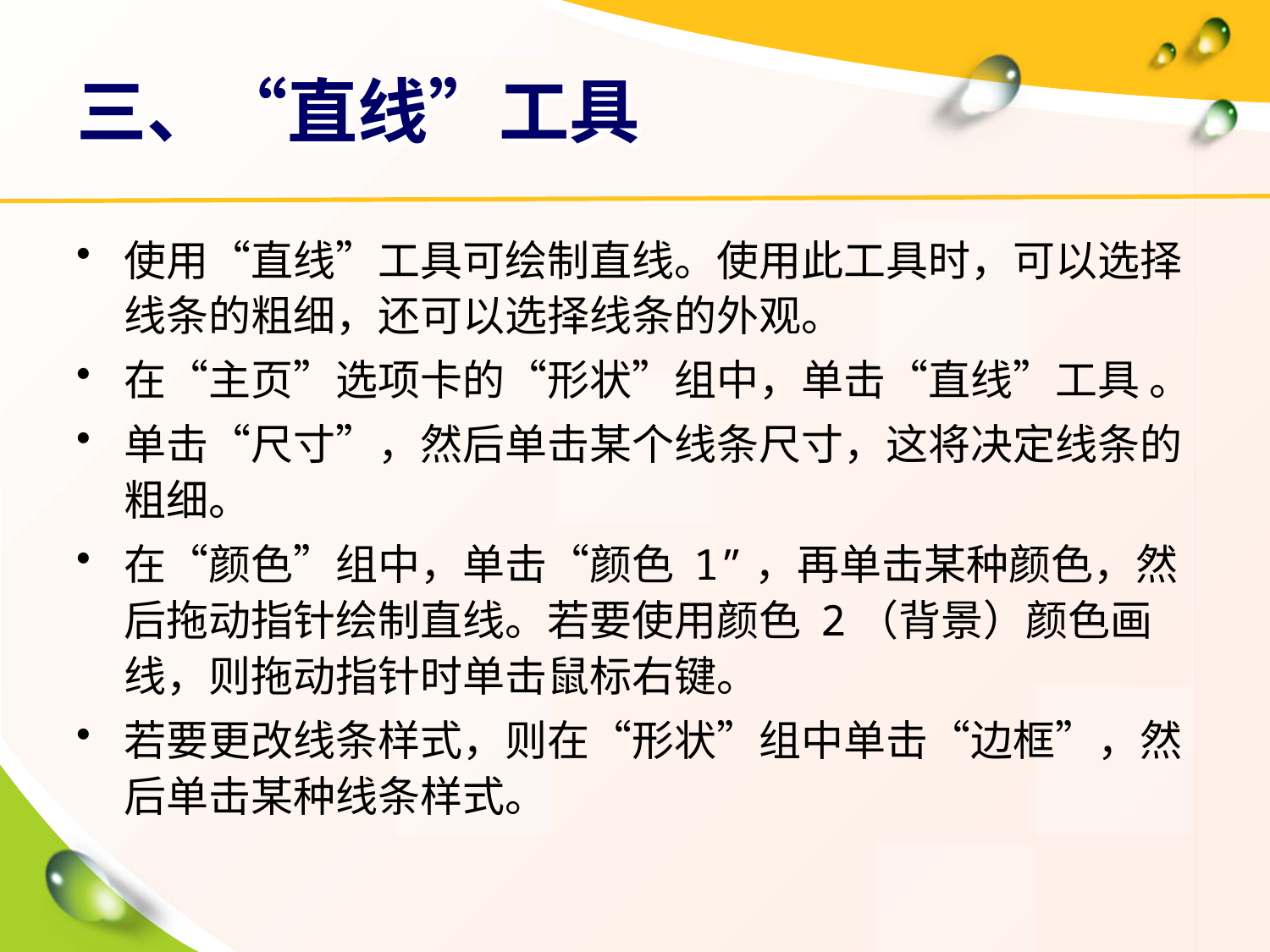

# 三、“直线”工具
使用“直线”工具可绘制直线。使用此工具时，可以选择线条的粗细，还可以选择线条的外观。
在“主页”选项卡的“形状”组中，单击“直线”工具 。
单击“尺寸”，然后单击某个线条尺寸，这将决定线条的粗细。
在“颜色”组中，单击“颜色 1”，再单击某种颜色，然后拖动指针绘制直线。若要使用颜色 2（背景）颜色画线，则拖动指针时单击鼠标右键。
若要更改线条样式，则在“形状”组中单击“边框”，然后单击某种线条样式。